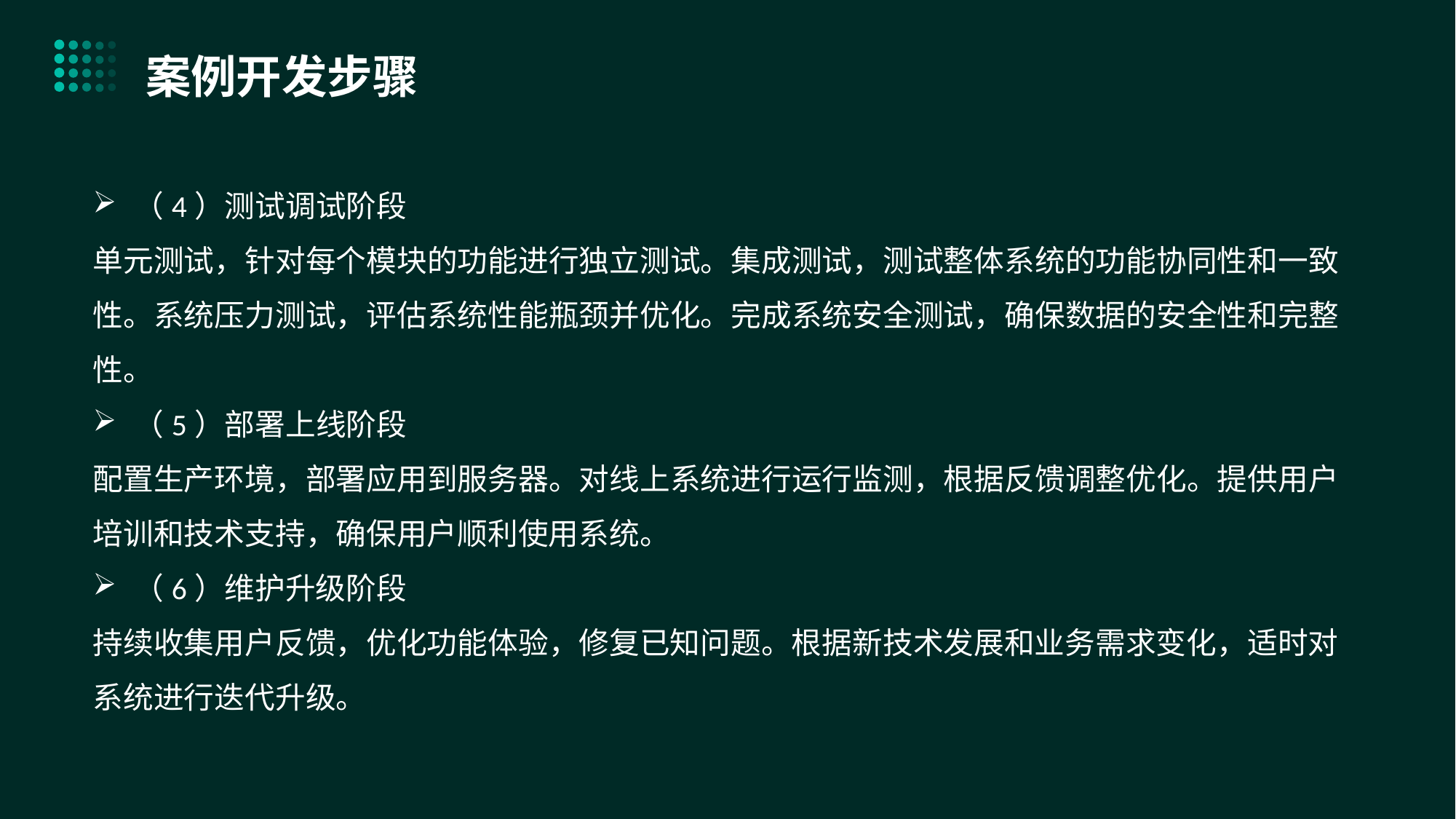

案例开发步骤

（4）测试调试阶段
单元测试，针对每个模块的功能进行独立测试。集成测试，测试整体系统的功能协同性和一致性。系统压力测试，评估系统性能瓶颈并优化。完成系统安全测试，确保数据的安全性和完整性。
（5）部署上线阶段
配置生产环境，部署应用到服务器。对线上系统进行运行监测，根据反馈调整优化。提供用户培训和技术支持，确保用户顺利使用系统。
（6）维护升级阶段
持续收集用户反馈，优化功能体验，修复已知问题。根据新技术发展和业务需求变化，适时对系统进行迭代升级。